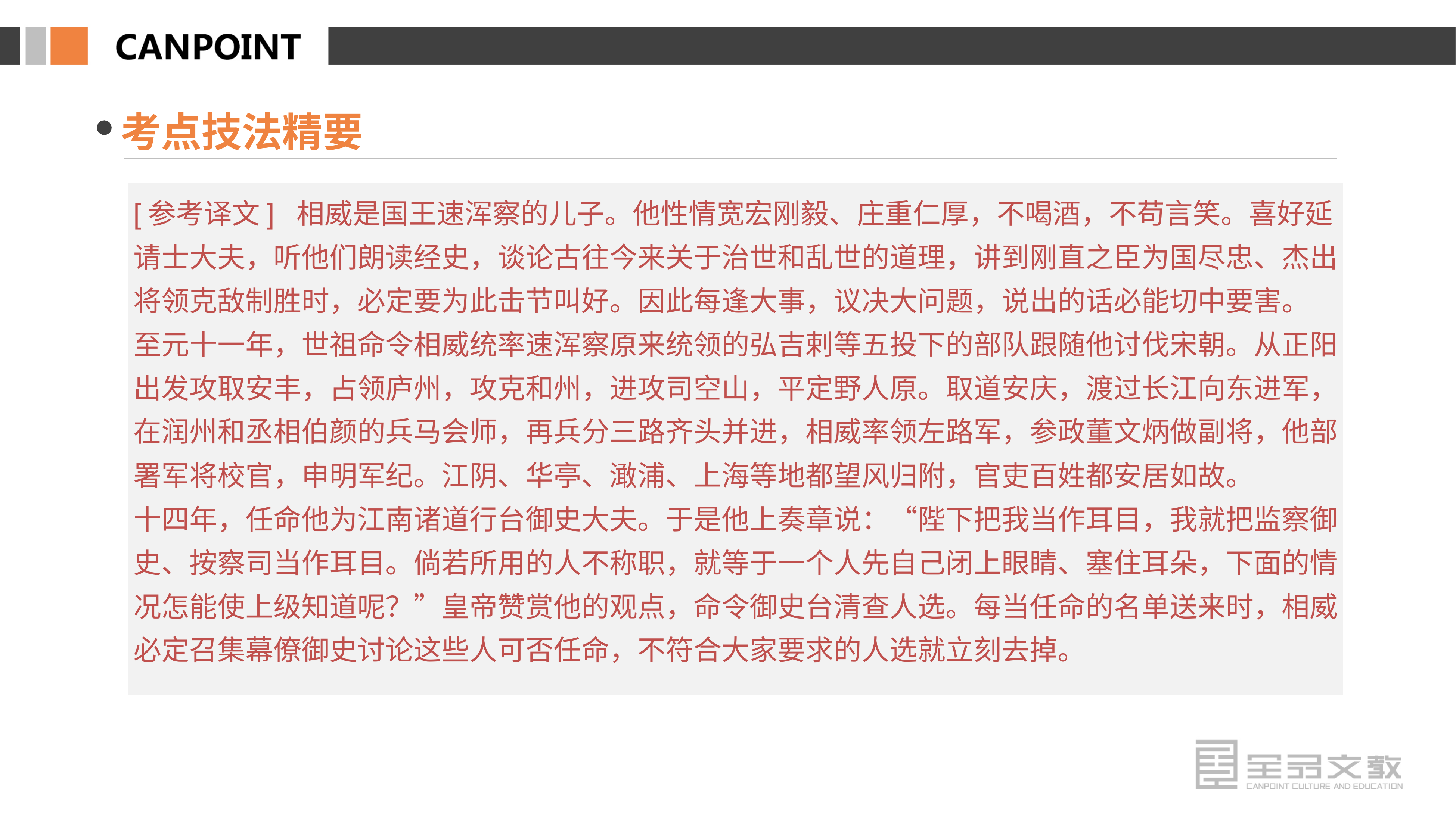

考点技法精要

[参考译文]  相威是国王速浑察的儿子。他性情宽宏刚毅、庄重仁厚，不喝酒，不苟言笑。喜好延请士大夫，听他们朗读经史，谈论古往今来关于治世和乱世的道理，讲到刚直之臣为国尽忠、杰出将领克敌制胜时，必定要为此击节叫好。因此每逢大事，议决大问题，说出的话必能切中要害。
至元十一年，世祖命令相威统率速浑察原来统领的弘吉剌等五投下的部队跟随他讨伐宋朝。从正阳出发攻取安丰，占领庐州，攻克和州，进攻司空山，平定野人原。取道安庆，渡过长江向东进军，在润州和丞相伯颜的兵马会师，再兵分三路齐头并进，相威率领左路军，参政董文炳做副将，他部署军将校官，申明军纪。江阴、华亭、澉浦、上海等地都望风归附，官吏百姓都安居如故。
十四年，任命他为江南诸道行台御史大夫。于是他上奏章说：“陛下把我当作耳目，我就把监察御史、按察司当作耳目。倘若所用的人不称职，就等于一个人先自己闭上眼睛、塞住耳朵，下面的情况怎能使上级知道呢？”皇帝赞赏他的观点，命令御史台清查人选。每当任命的名单送来时，相威必定召集幕僚御史讨论这些人可否任命，不符合大家要求的人选就立刻去掉。